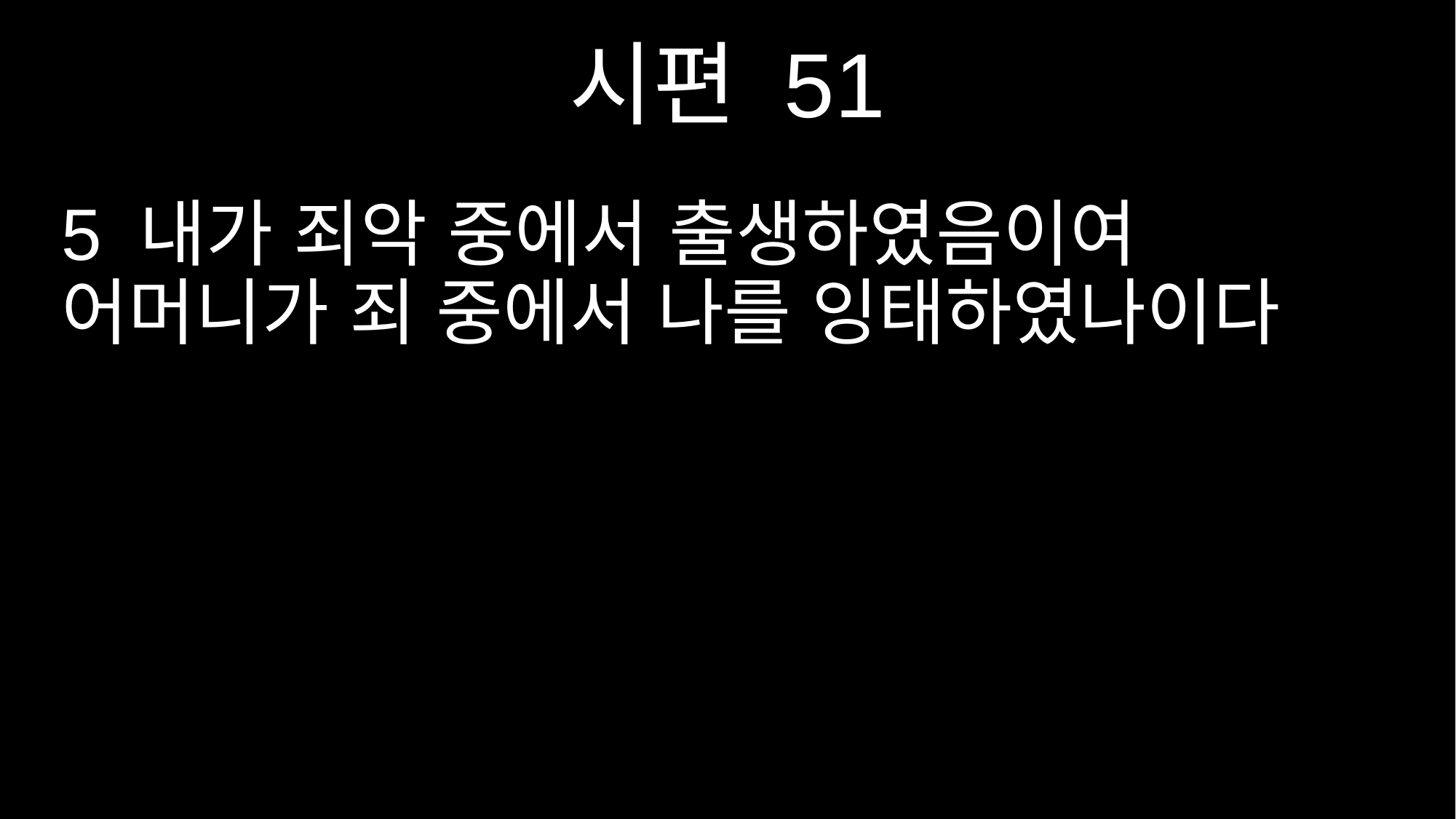

시편 51
5 내가 죄악 중에서 출생하였음이여 어머니가 죄 중에서 나를 잉태하였나이다